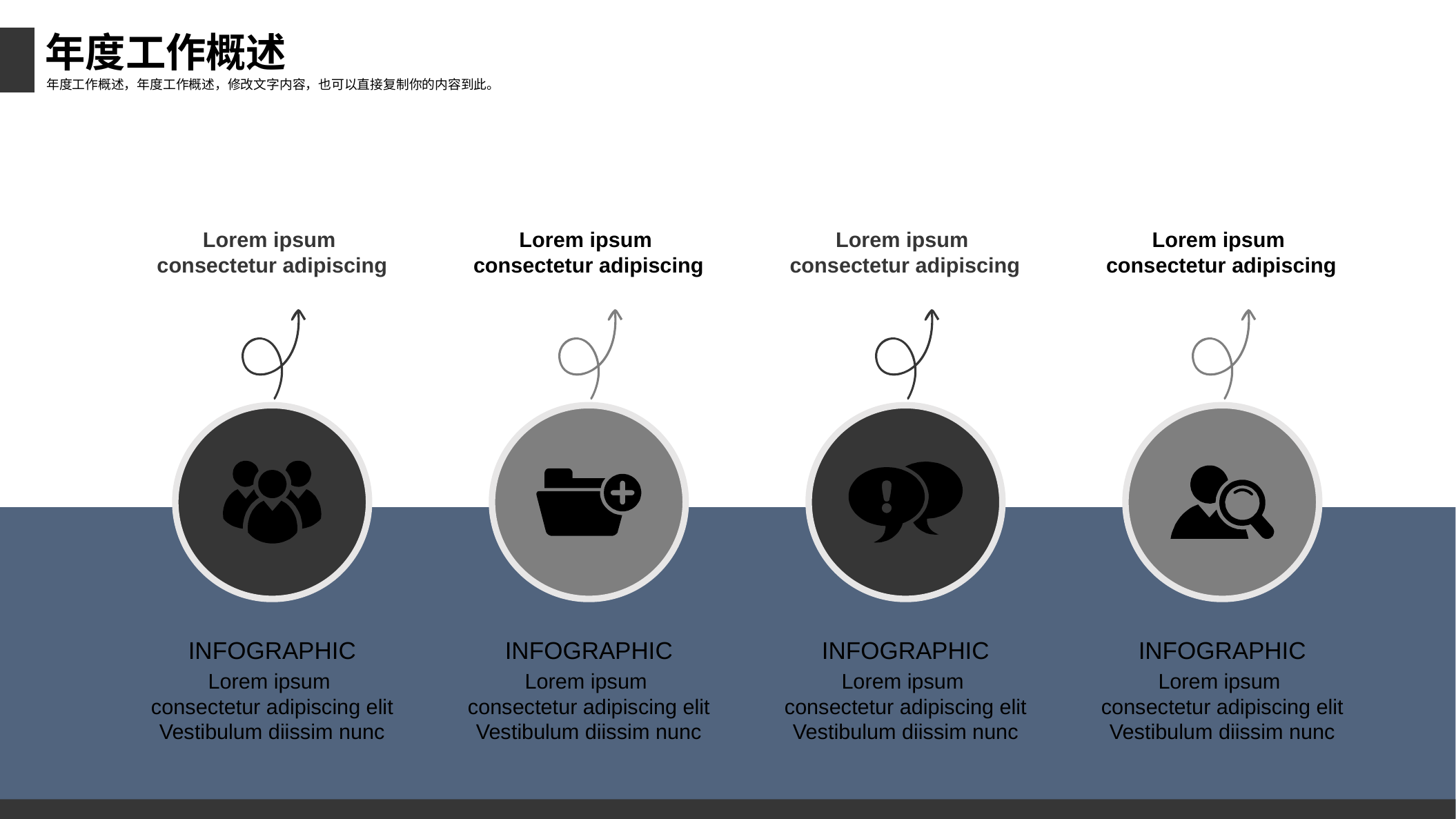

年度工作概述

年度工作概述，年度工作概述，修改文字内容，也可以直接复制你的内容到此。
Lorem ipsum
consectetur adipiscing

Lorem ipsum
consectetur adipiscing

Lorem ipsum
consectetur adipiscing

Lorem ipsum
consectetur adipiscing

INFOGRAPHIC
Lorem ipsum
consectetur adipiscing elit Vestibulum diissim nunc
INFOGRAPHIC
Lorem ipsum
consectetur adipiscing elit Vestibulum diissim nunc
INFOGRAPHIC
Lorem ipsum
consectetur adipiscing elit Vestibulum diissim nunc
INFOGRAPHIC
Lorem ipsum
consectetur adipiscing elit Vestibulum diissim nunc